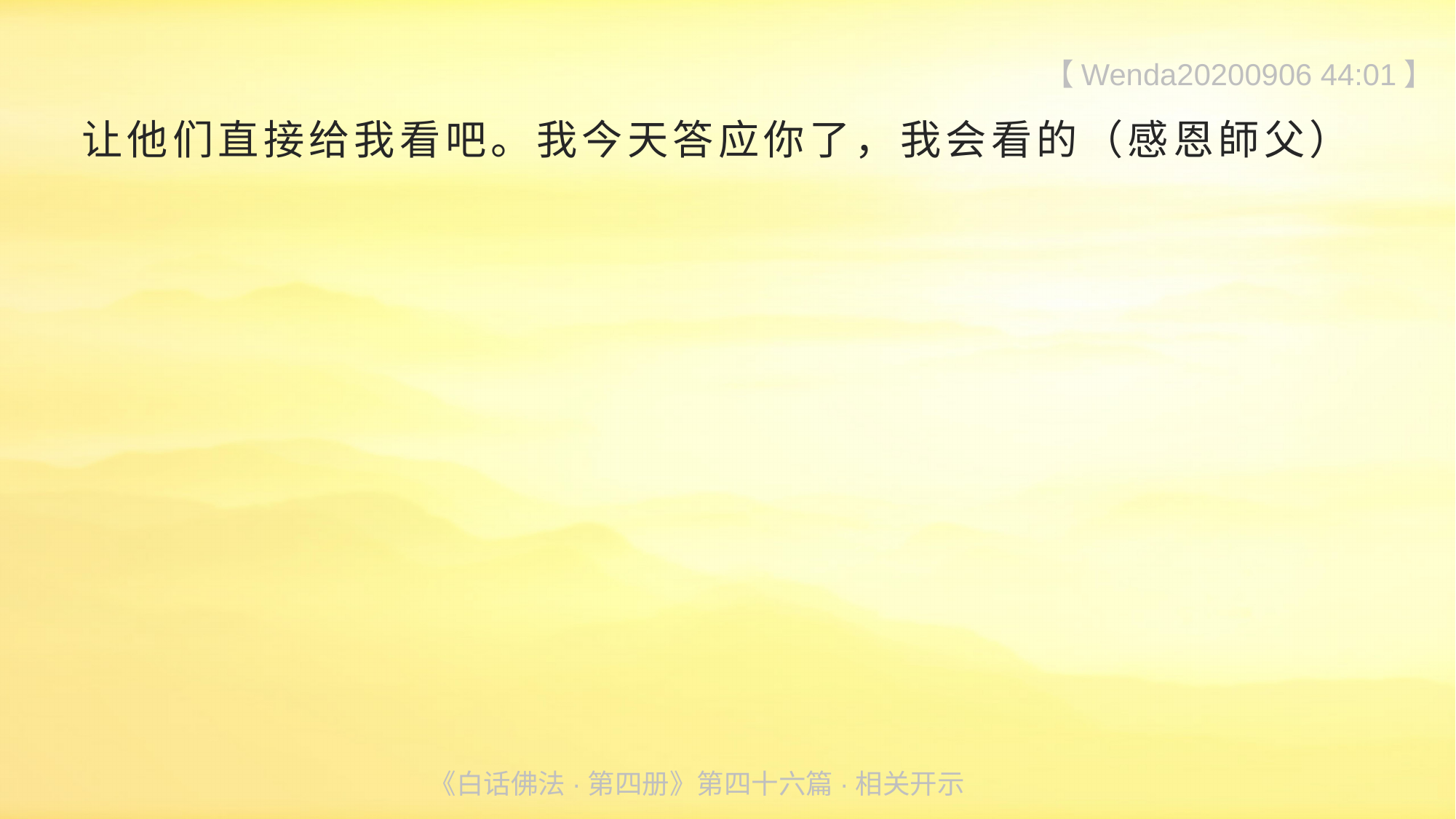

【Wenda20200906 44:01】
让他们直接给我看吧。我今天答应你了，我会看的（感恩師父）

《白话佛法·第四册》第四十六篇·相关开示